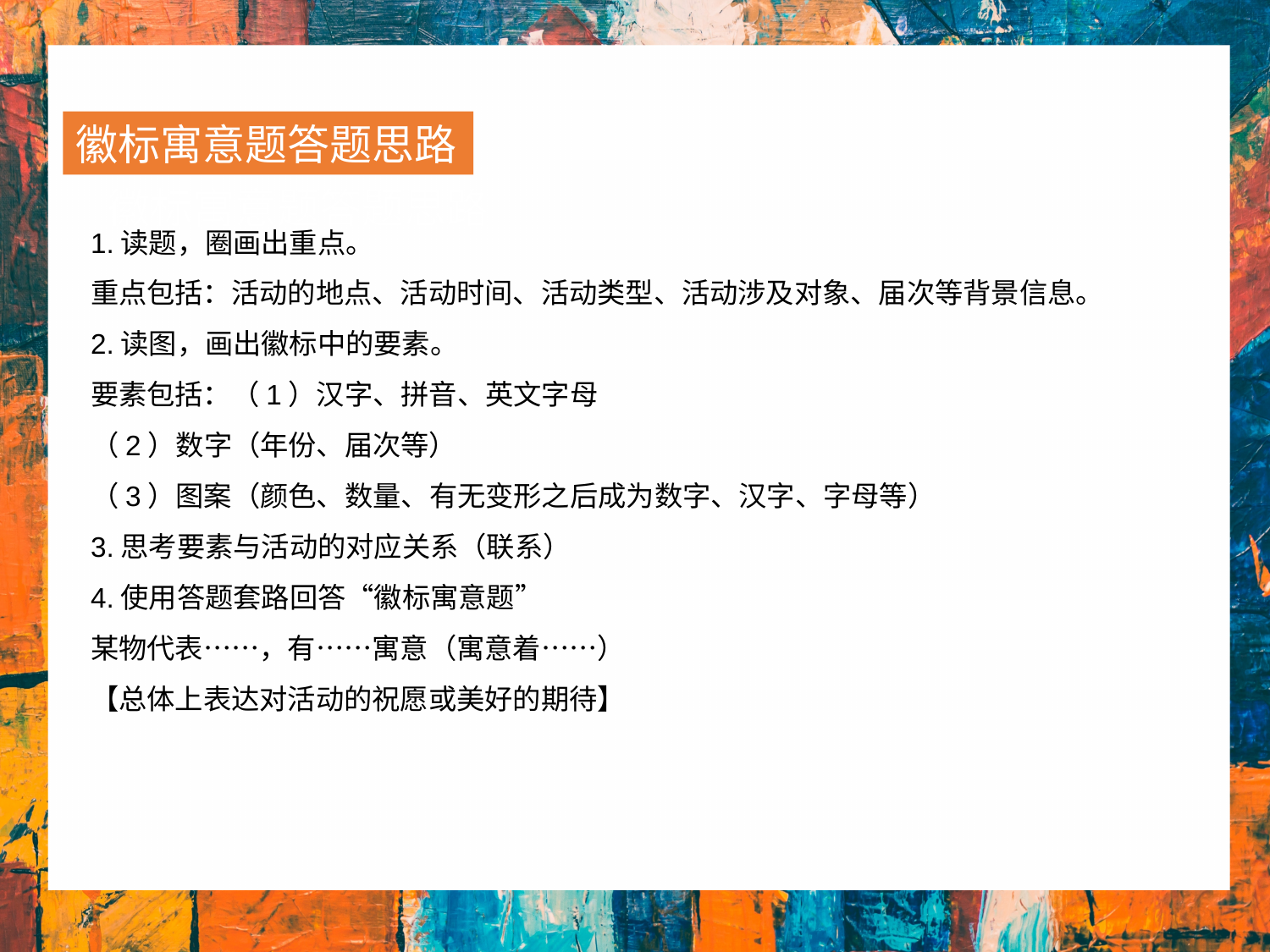

徽标寓意题答题思路
徽标寓意题答题思路
徽标寓意题答题思路
1.读题，圈画出重点。
重点包括：活动的地点、活动时间、活动类型、活动涉及对象、届次等背景信息。
2.读图，画出徽标中的要素。
要素包括：（1）汉字、拼音、英文字母
（2）数字（年份、届次等）
（3）图案（颜色、数量、有无变形之后成为数字、汉字、字母等）
3.思考要素与活动的对应关系（联系）
4.使用答题套路回答“徽标寓意题”
某物代表……，有……寓意（寓意着……）
【总体上表达对活动的祝愿或美好的期待】